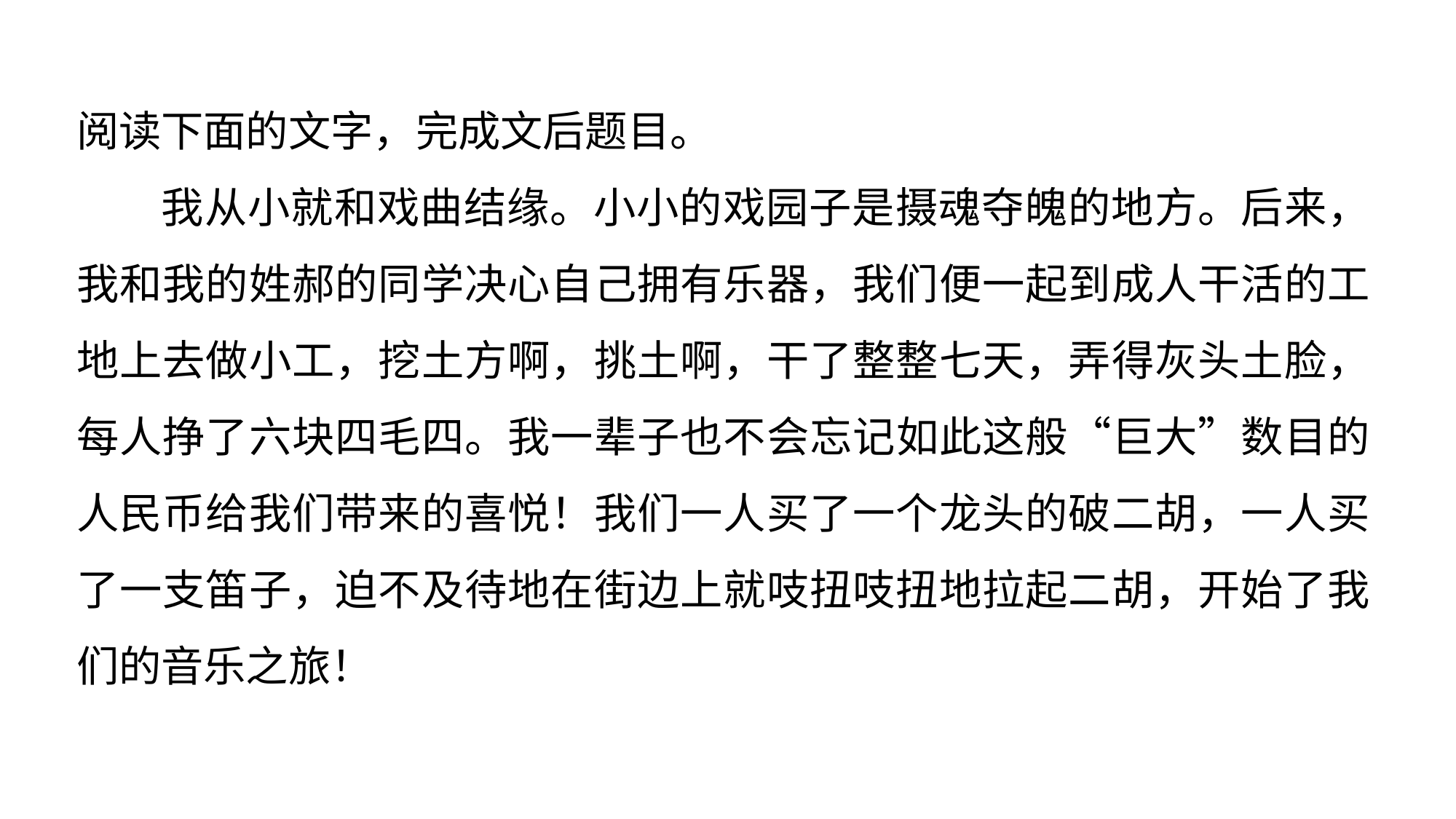

阅读下面的文字，完成文后题目。
我从小就和戏曲结缘。小小的戏园子是摄魂夺魄的地方。后来，我和我的姓郝的同学决心自己拥有乐器，我们便一起到成人干活的工地上去做小工，挖土方啊，挑土啊，干了整整七天，弄得灰头土脸，每人挣了六块四毛四。我一辈子也不会忘记如此这般“巨大”数目的人民币给我们带来的喜悦！我们一人买了一个龙头的破二胡，一人买了一支笛子，迫不及待地在街边上就吱扭吱扭地拉起二胡，开始了我们的音乐之旅！